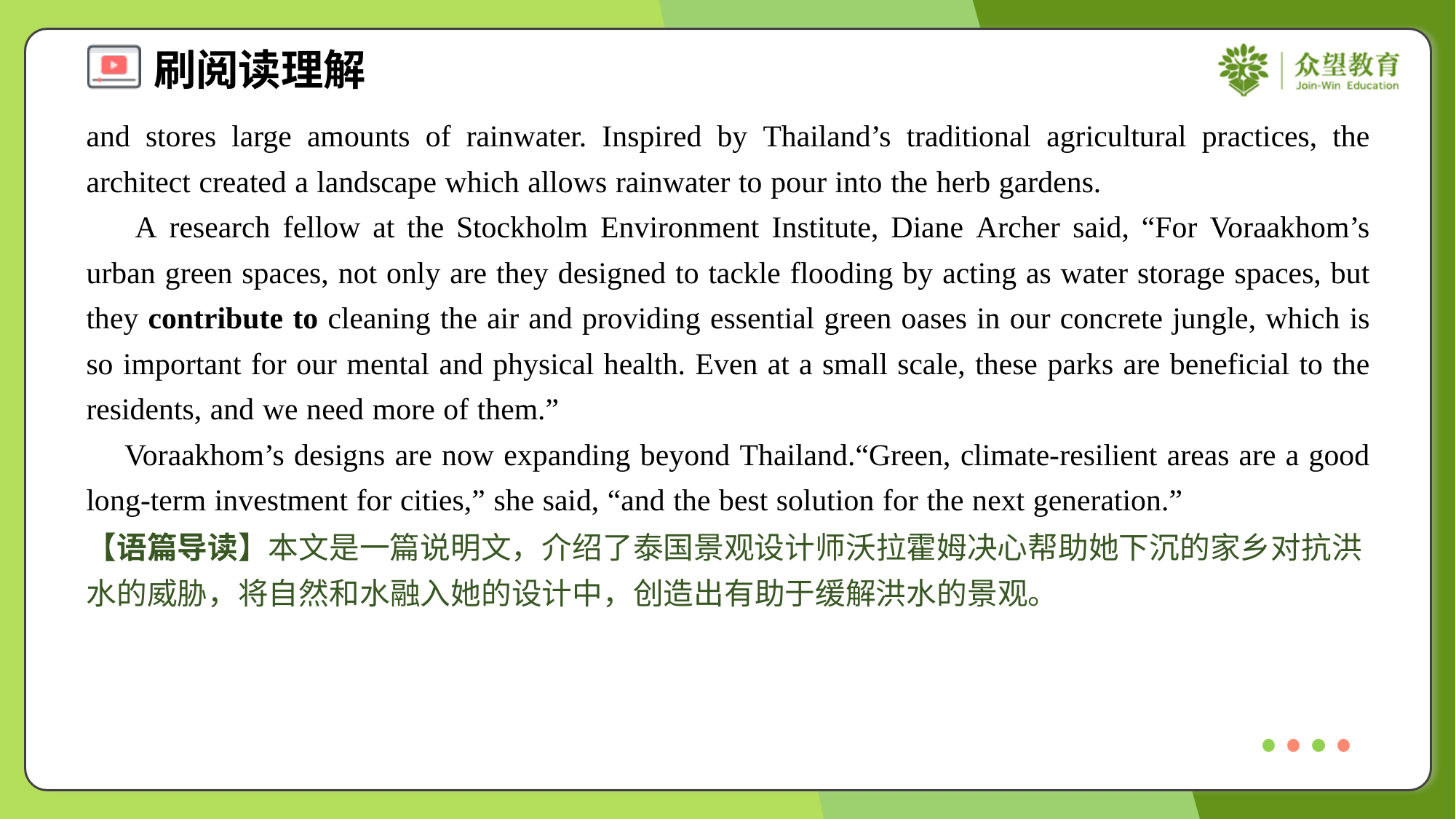

and stores large amounts of rainwater. Inspired by Thailand’s traditional agricultural practices, the architect created a landscape which allows rainwater to pour into the herb gardens.
    A research fellow at the Stockholm Environment Institute, Diane Archer said, “For Voraakhom’s urban green spaces, not only are they designed to tackle flooding by acting as water storage spaces, but they contribute to cleaning the air and providing essential green oases in our concrete jungle, which is so important for our mental and physical health. Even at a small scale, these parks are beneficial to the residents, and we need more of them.”
    Voraakhom’s designs are now expanding beyond Thailand.“Green, climate-resilient areas are a good long-term investment for cities,” she said, “and the best solution for the next generation.”
【语篇导读】本文是一篇说明文，介绍了泰国景观设计师沃拉霍姆决心帮助她下沉的家乡对抗洪水的威胁，将自然和水融入她的设计中，创造出有助于缓解洪水的景观。